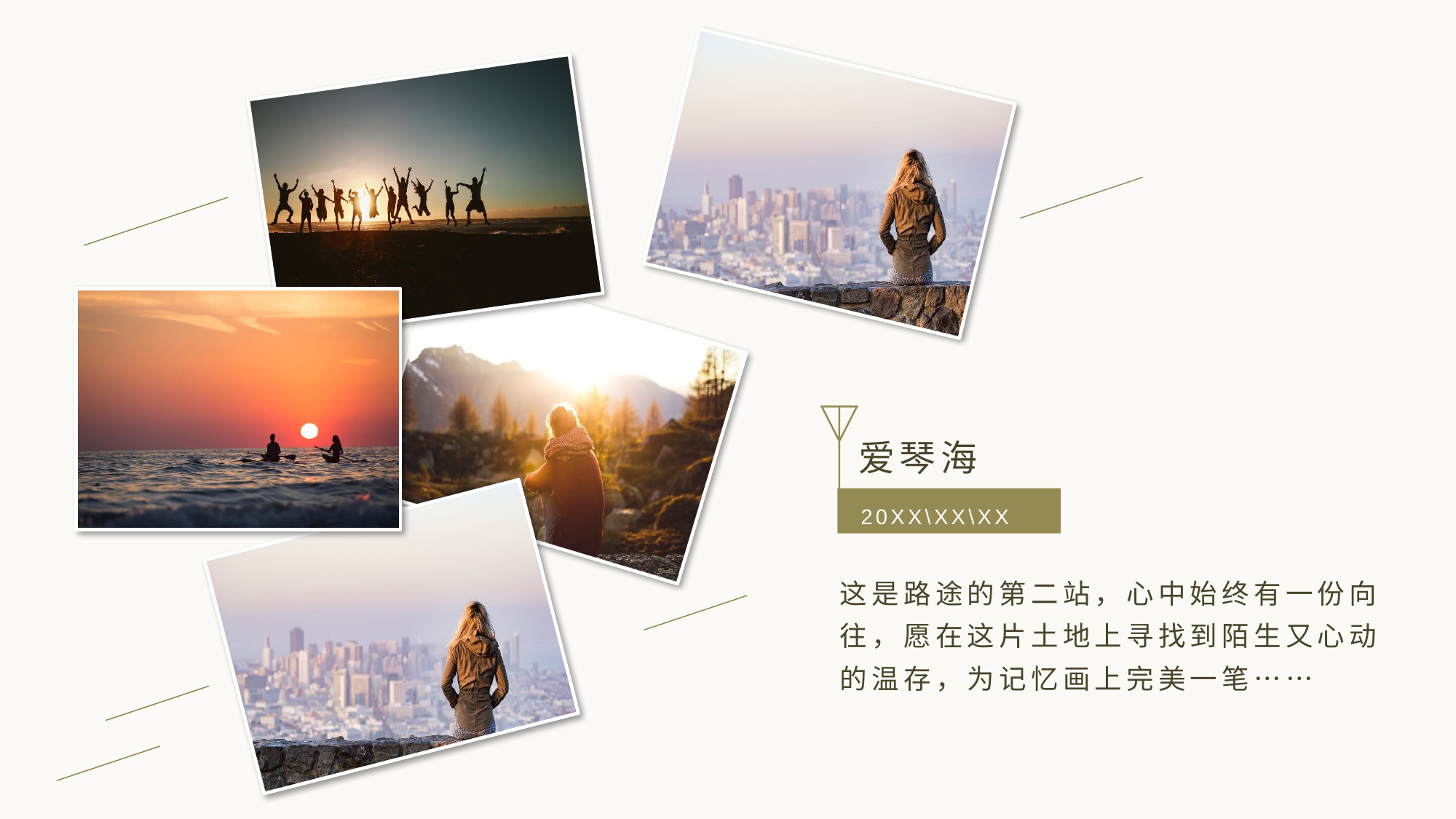

爱琴海

20XX\XX\XX

这是路途的第二站，心中始终有一份向往，愿在这片土地上寻找到陌生又心动的温存，为记忆画上完美一笔……
延迟符